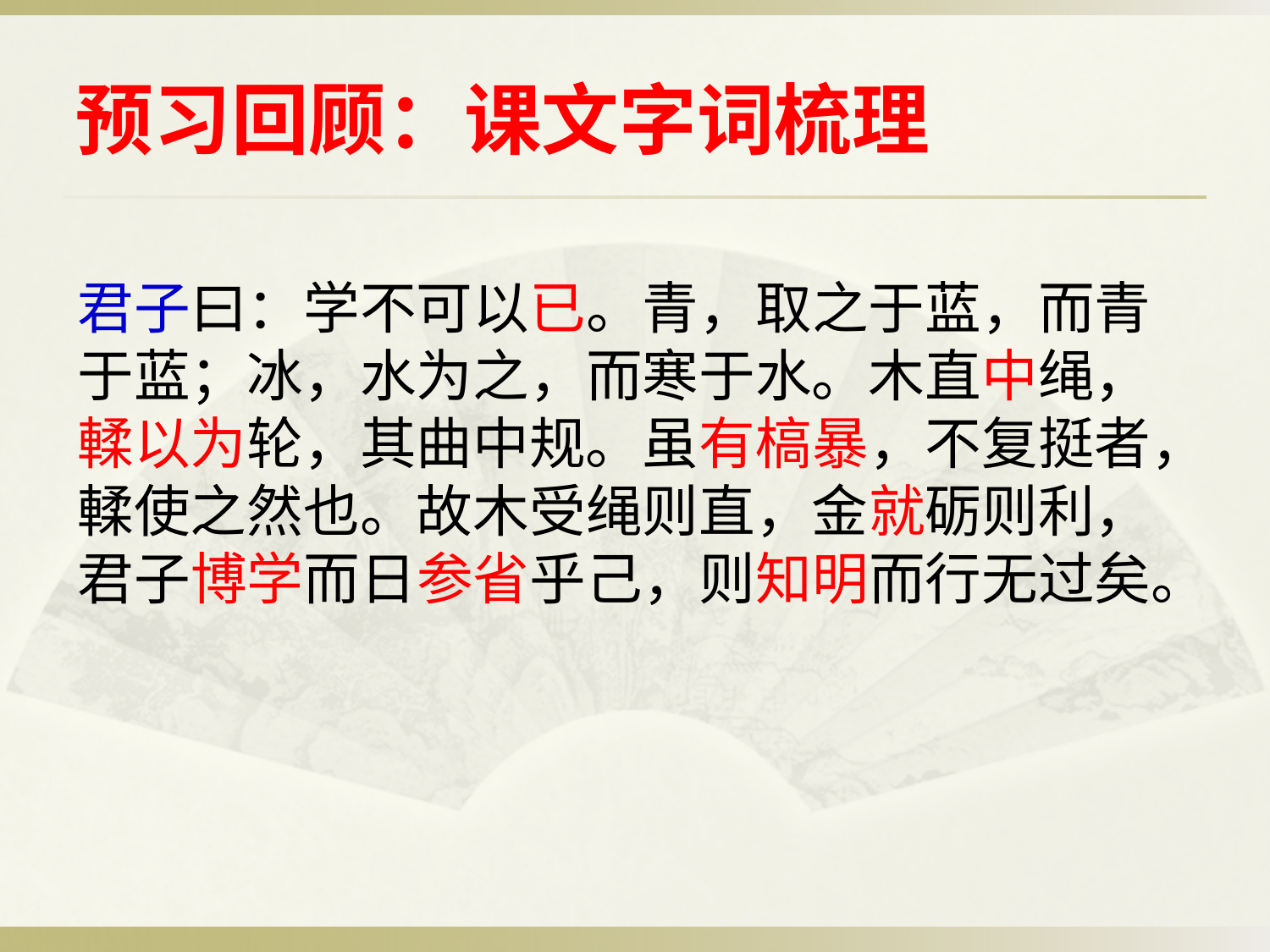

# 预习回顾：课文字词梳理
君子曰：学不可以已。青，取之于蓝，而青于蓝；冰，水为之，而寒于水。木直中绳，輮以为轮，其曲中规。虽有槁暴，不复挺者，輮使之然也。故木受绳则直，金就砺则利，君子博学而日参省乎己，则知明而行无过矣。